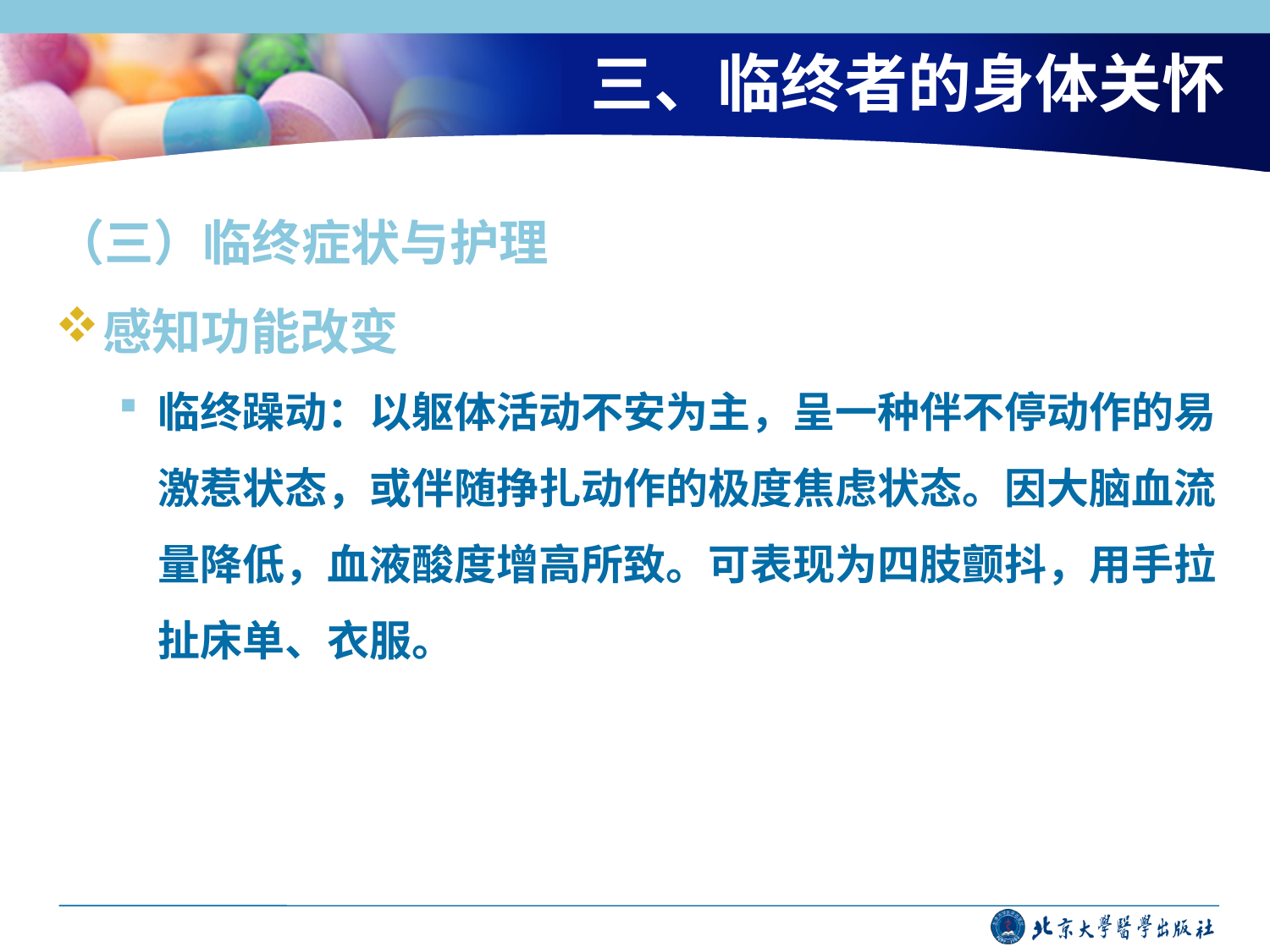

# 三、临终者的身体关怀
（三）临终症状与护理
感知功能改变
临终躁动：以躯体活动不安为主，呈一种伴不停动作的易激惹状态，或伴随挣扎动作的极度焦虑状态。因大脑血流量降低，血液酸度增高所致。可表现为四肢颤抖，用手拉扯床单、衣服。